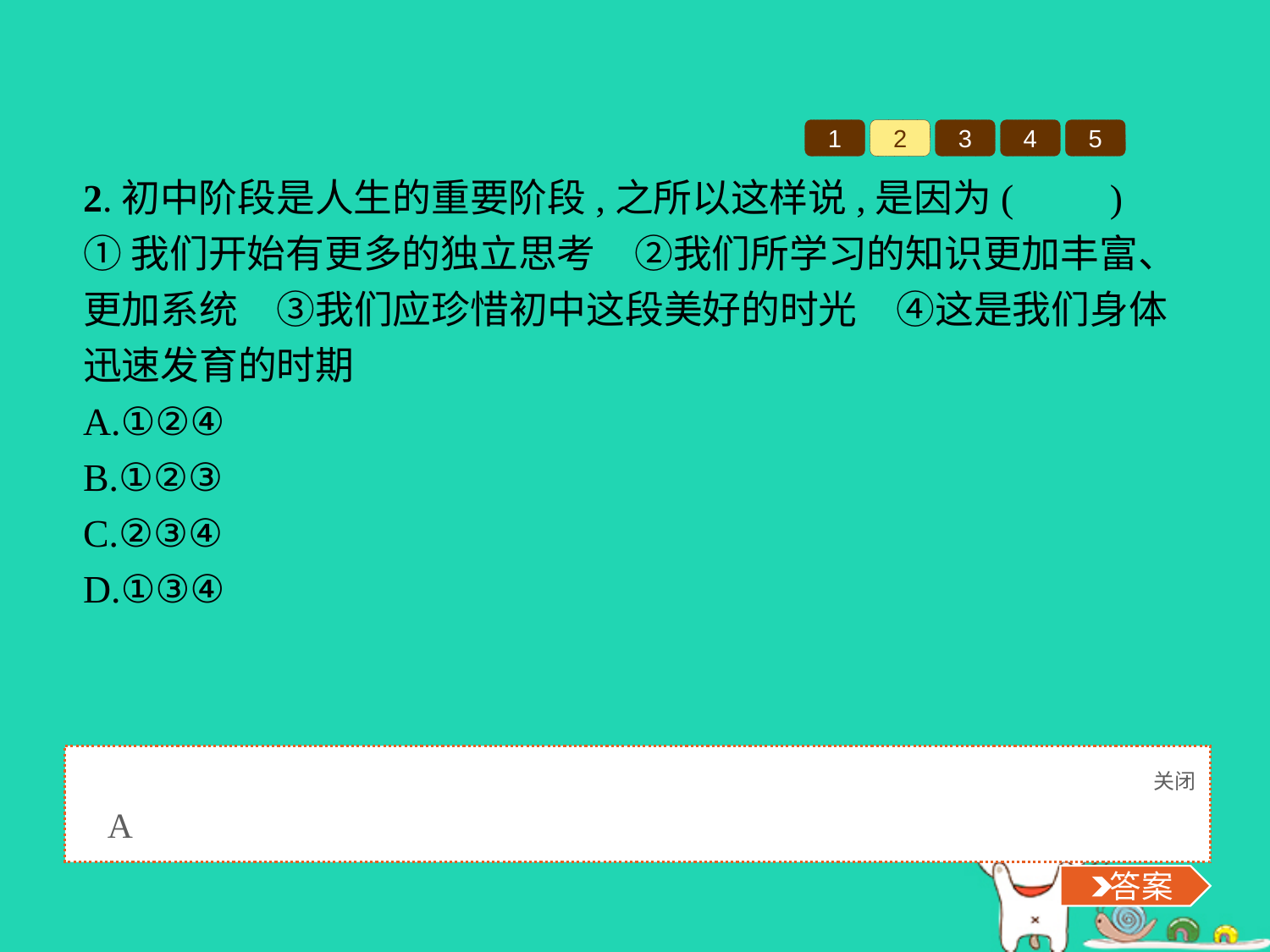

1
2
3
4
5
2.初中阶段是人生的重要阶段,之所以这样说,是因为(　　)
①我们开始有更多的独立思考　②我们所学习的知识更加丰富、更加系统　③我们应珍惜初中这段美好的时光　④这是我们身体迅速发育的时期
A.①②④
B.①②③
C.②③④
D.①③④

关闭
  答案

A
  答案